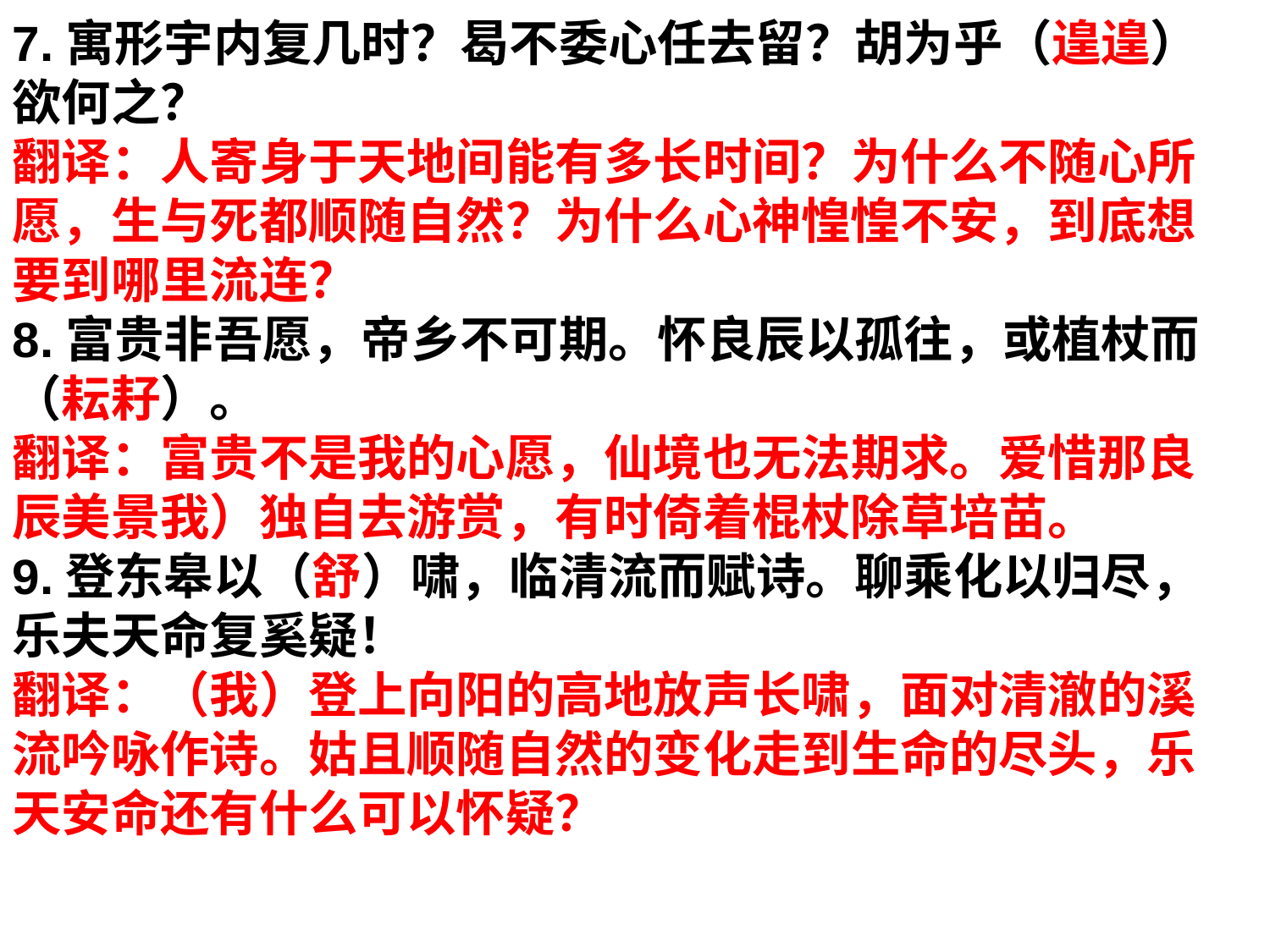

7.寓形宇内复几时？曷不委心任去留？胡为乎（遑遑）欲何之？
翻译：人寄身于天地间能有多长时间？为什么不随心所愿，生与死都顺随自然？为什么心神惶惶不安，到底想要到哪里流连？
8.富贵非吾愿，帝乡不可期。怀良辰以孤往，或植杖而（耘耔）。
翻译：富贵不是我的心愿，仙境也无法期求。爱惜那良辰美景我）独自去游赏，有时倚着棍杖除草培苗。
9.登东皋以（舒）啸，临清流而赋诗。聊乘化以归尽，乐夫天命复奚疑！
翻译：（我）登上向阳的高地放声长啸，面对清澈的溪流吟咏作诗。姑且顺随自然的变化走到生命的尽头，乐天安命还有什么可以怀疑？